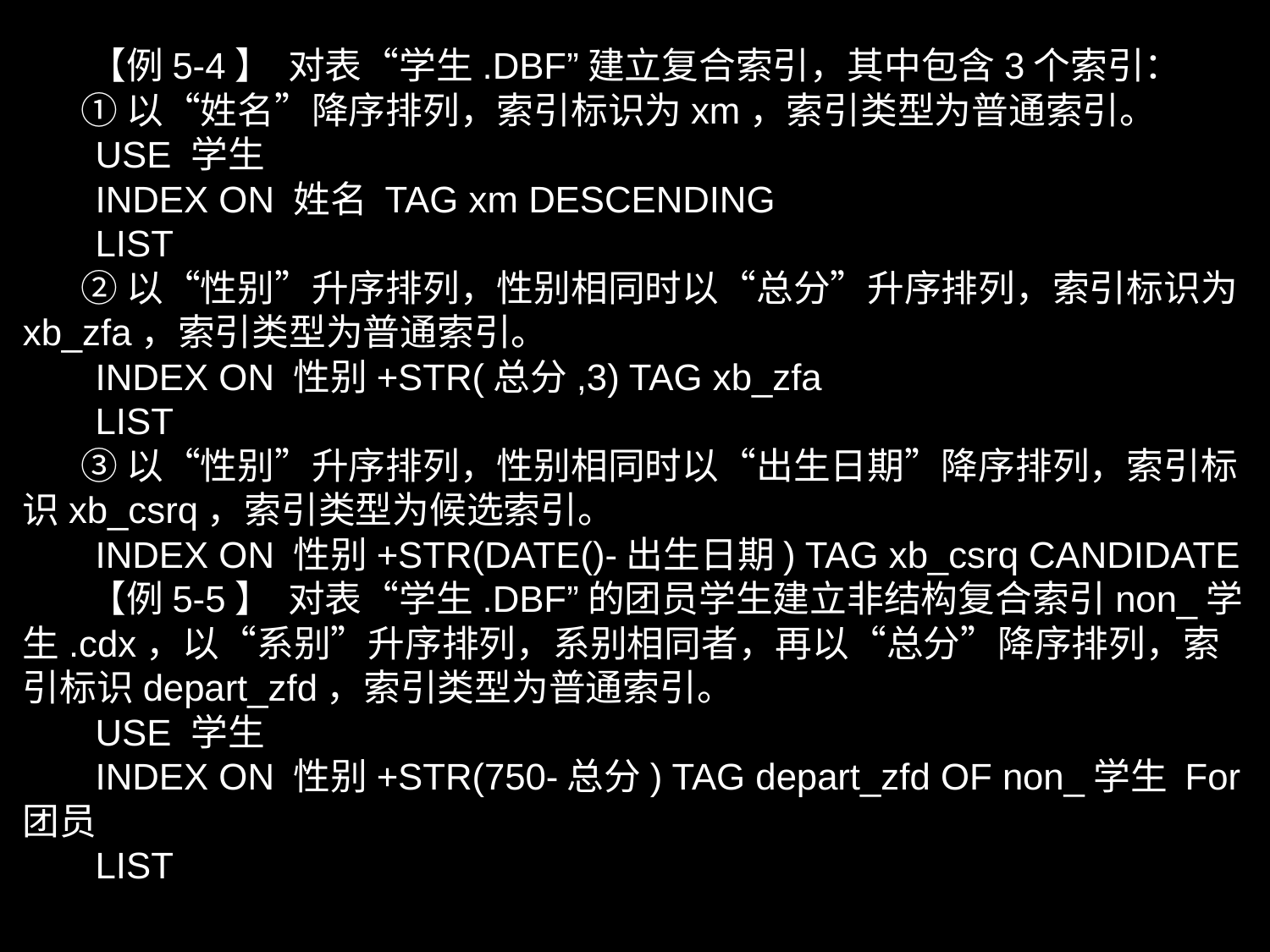

【例5-4】  对表“学生.DBF”建立复合索引，其中包含3个索引：
       ①以“姓名”降序排列，索引标识为xm，索引类型为普通索引。
       USE 学生
       INDEX ON 姓名 TAG xm DESCENDING
       LIST
       ②以“性别”升序排列，性别相同时以“总分”升序排列，索引标识为xb_zfa，索引类型为普通索引。
       INDEX ON 性别+STR(总分,3) TAG xb_zfa
       LIST
       ③以“性别”升序排列，性别相同时以“出生日期”降序排列，索引标识xb_csrq，索引类型为候选索引。
       INDEX ON 性别+STR(DATE()-出生日期) TAG xb_csrq CANDIDATE
       【例5-5】  对表“学生.DBF”的团员学生建立非结构复合索引non_学生.cdx，以“系别”升序排列，系别相同者，再以“总分”降序排列，索引标识depart_zfd，索引类型为普通索引。
       USE 学生
       INDEX ON 性别+STR(750-总分) TAG depart_zfd OF non_学生 For 团员
       LIST